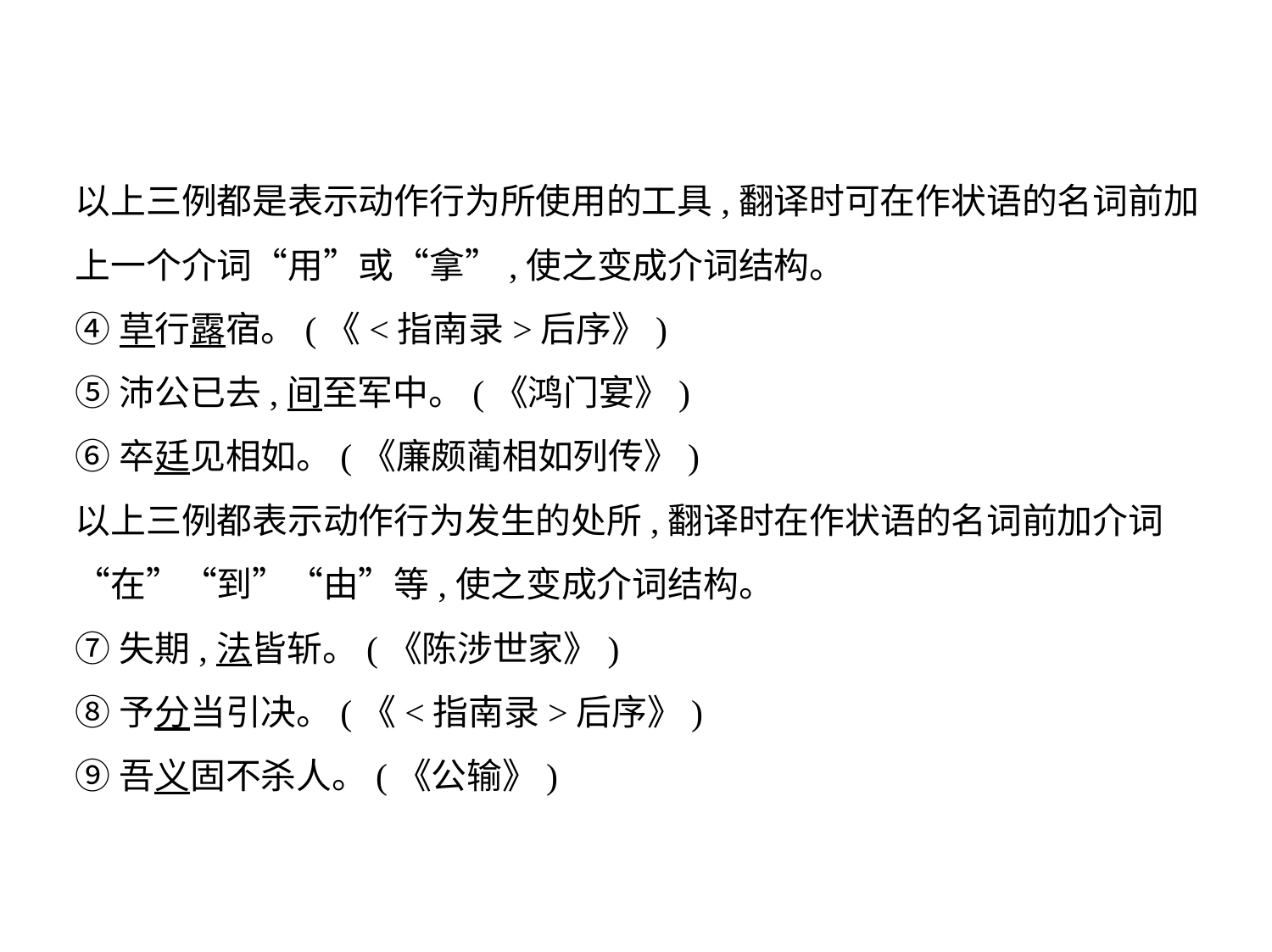

以上三例都是表示动作行为所使用的工具,翻译时可在作状语的名词前加
上一个介词“用”或“拿”,使之变成介词结构。
④草行露宿。(《<指南录>后序》)
⑤沛公已去,间至军中。(《鸿门宴》)
⑥卒廷见相如。(《廉颇蔺相如列传》)
以上三例都表示动作行为发生的处所,翻译时在作状语的名词前加介词
“在”“到”“由”等,使之变成介词结构。
⑦失期,法皆斩。(《陈涉世家》)
⑧予分当引决。(《<指南录>后序》)
⑨吾义固不杀人。(《公输》)